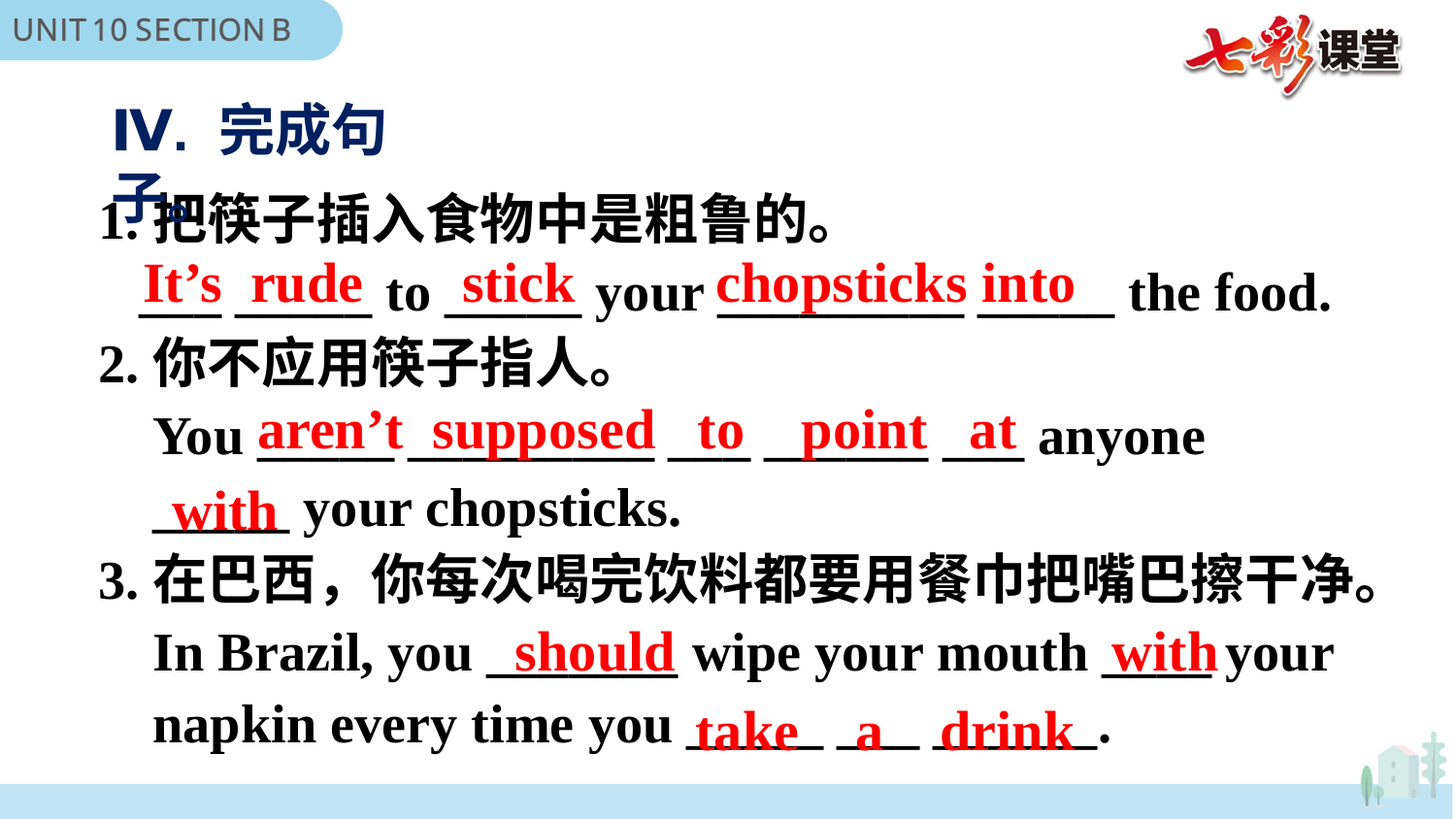

Ⅳ. 完成句子。
1.把筷子插入食物中是粗鲁的。
   ___ _____ to _____ your _________ _____ the food.
2.你不应用筷子指人。
    You _____ _________ ___ ______ ___ anyone
    _____ your chopsticks.
3.在巴西，你每次喝完饮料都要用餐巾把嘴巴擦干净。
    In Brazil, you _______ wipe your mouth ____ your
    napkin every time you _____ ___ ______.
It’s  rude       stick          chopsticks into
aren’t  supposed   to    point   at
with

should                               with
 take    a    drink